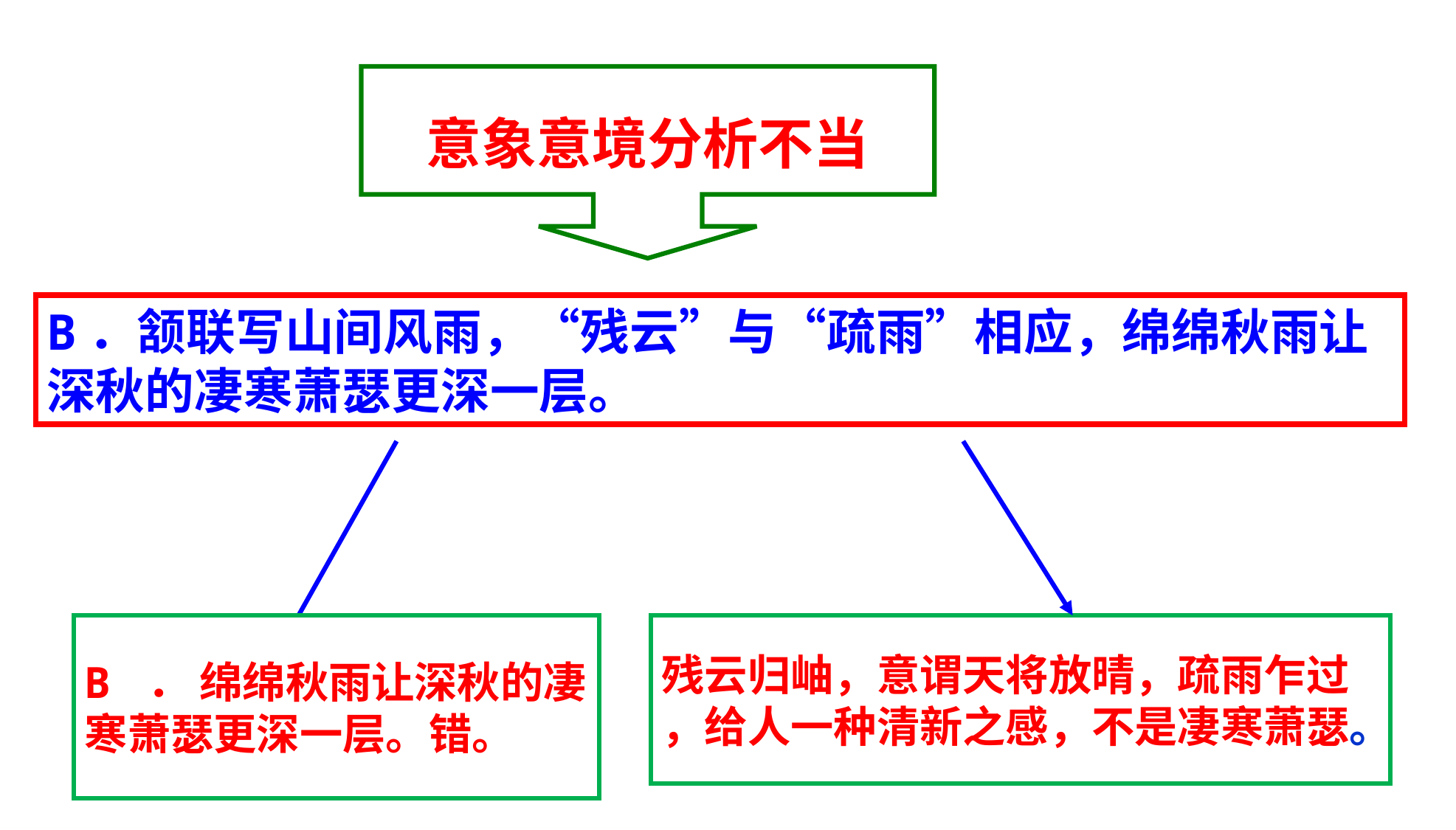

意象意境分析不当
B．颔联写山间风雨，“残云”与“疏雨”相应，绵绵秋雨让深秋的凄寒萧瑟更深一层。

B ． 绵绵秋雨让深秋的凄
寒萧瑟更深一层。错。
残云归岫，意谓天将放晴，疏雨乍过
，给人一种清新之感，不是凄寒萧瑟。